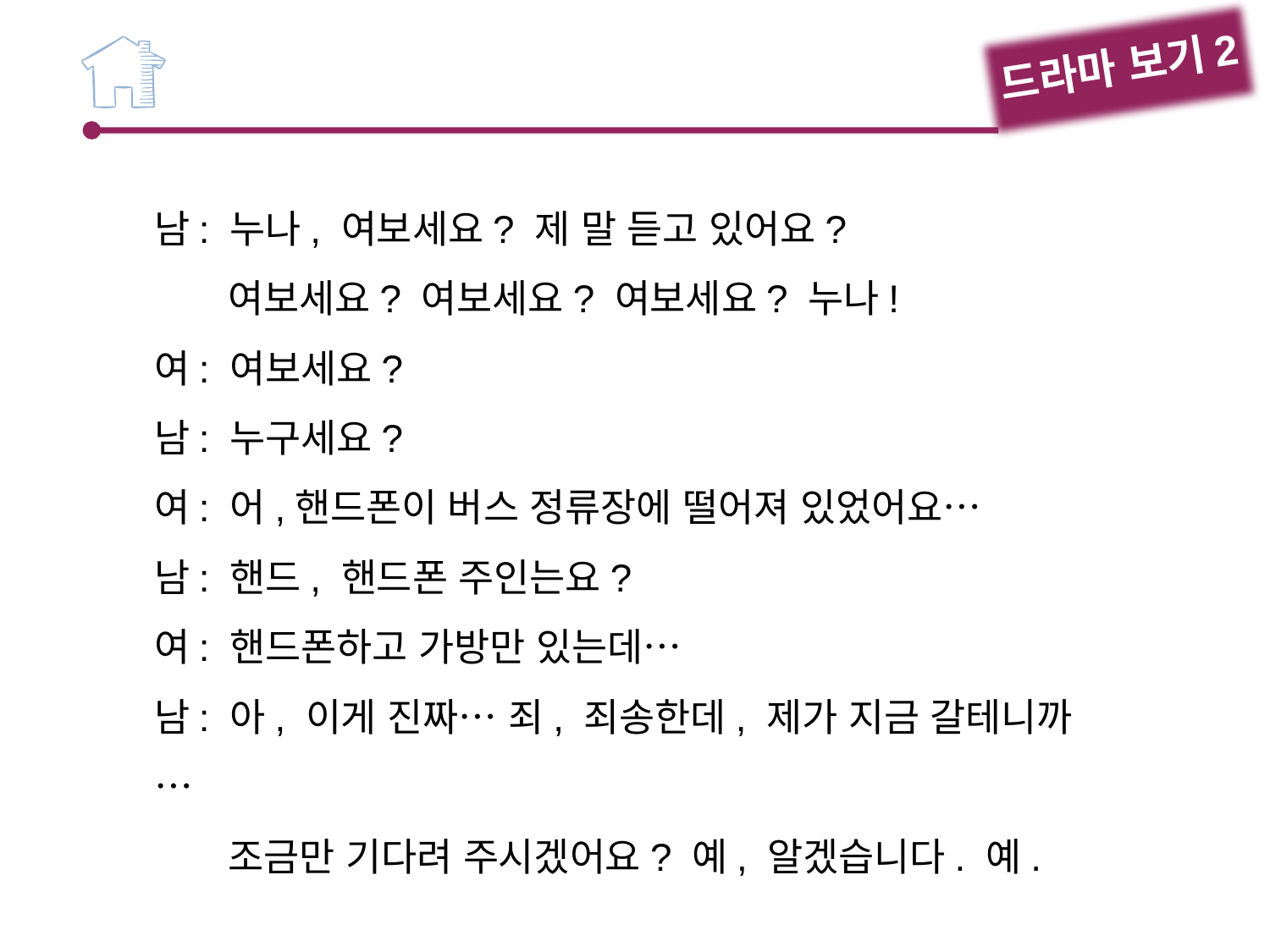

드라마 보기2

남: 누나, 여보세요? 제 말 듣고 있어요?
      여보세요? 여보세요? 여보세요? 누나!
여: 여보세요?
남: 누구세요?
여: 어,핸드폰이 버스 정류장에 떨어져 있었어요…
남: 핸드, 핸드폰 주인는요?
여: 핸드폰하고 가방만 있는데…
남: 아, 이게 진짜… 죄, 죄송한데, 제가 지금 갈테니까…
      조금만 기다려 주시겠어요? 예, 알겠습니다. 예.